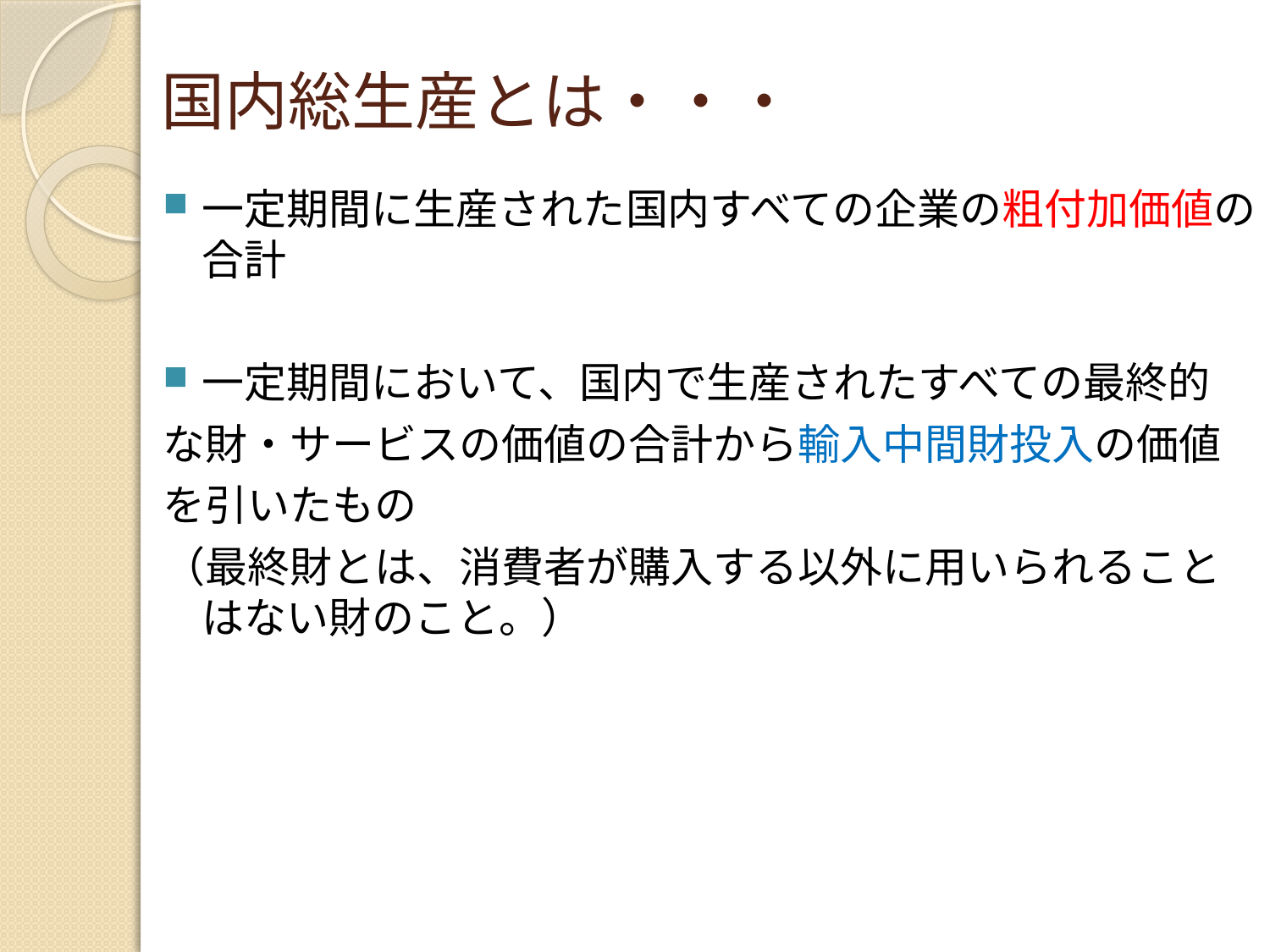

# 国内総生産とは・・・
一定期間に生産された国内すべての企業の粗付加価値の合計

一定期間において、国内で生産されたすべての最終的
な財・サービスの価値の合計から輸入中間財投入の価値
を引いたもの
（最終財とは、消費者が購入する以外に用いられることはない財のこと。）